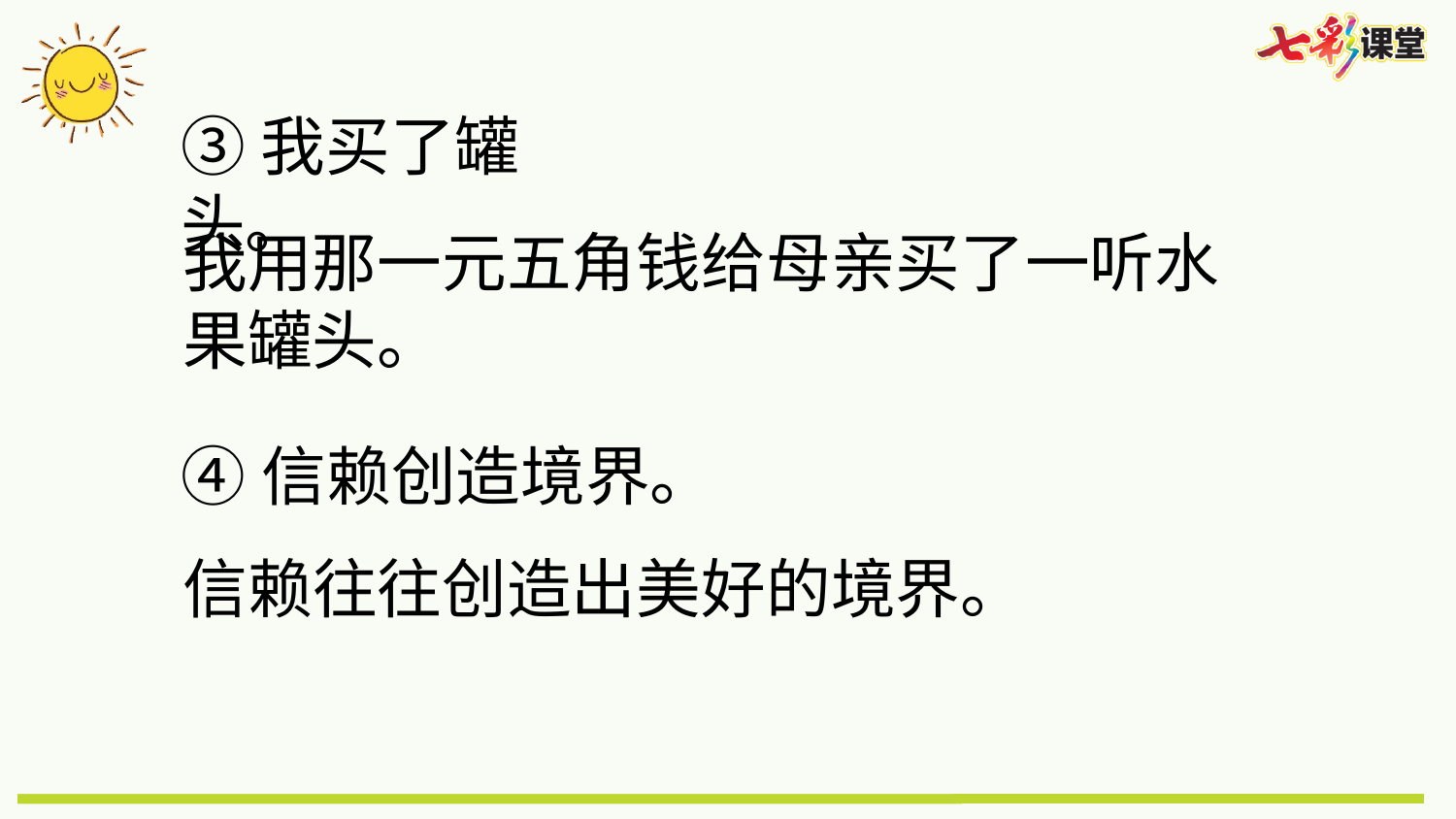

③我买了罐头。
我用那一元五角钱给母亲买了一听水果罐头。
④信赖创造境界。
信赖往往创造出美好的境界。